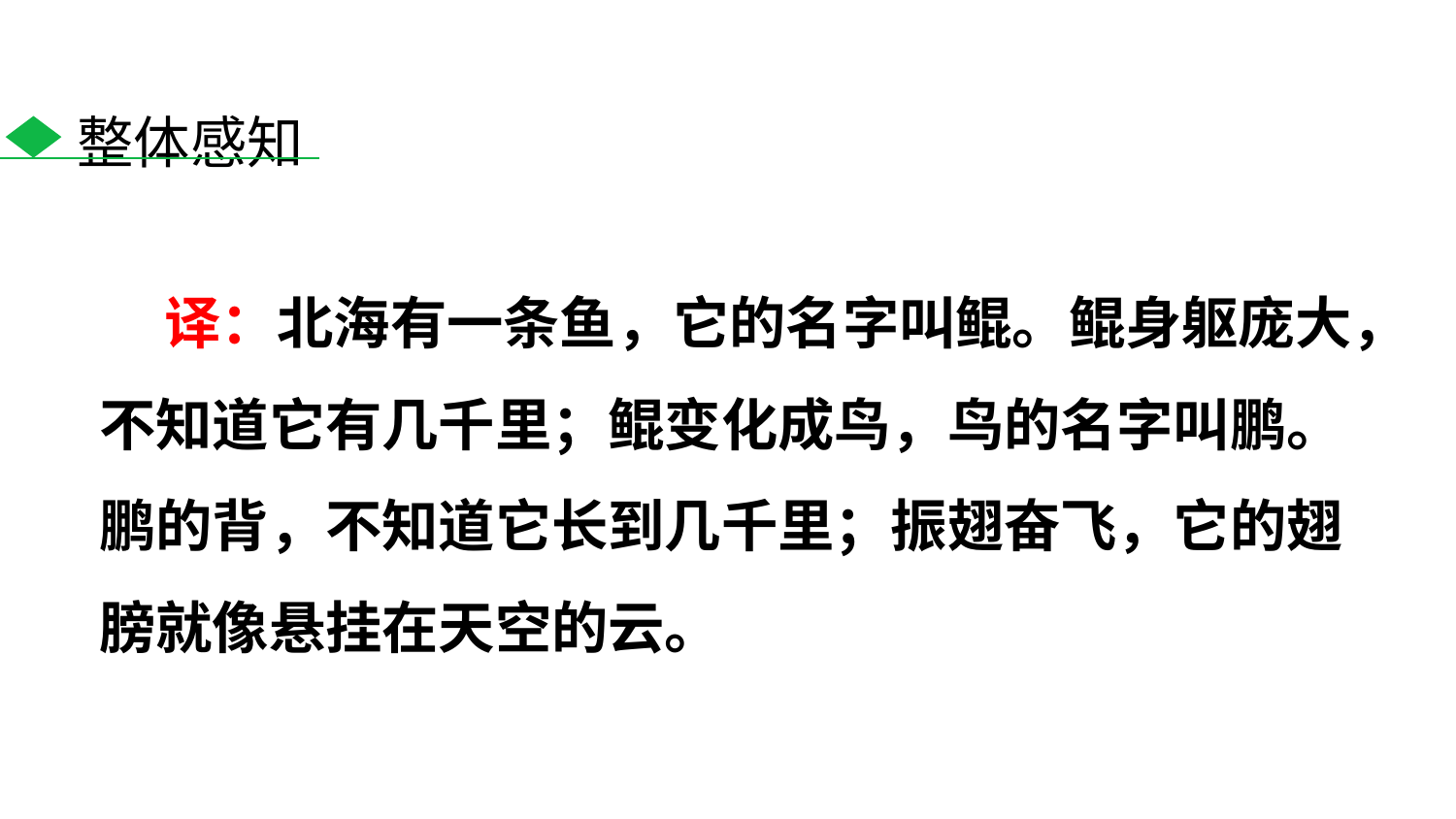

整体感知

    译：北海有一条鱼，它的名字叫鲲。鲲身躯庞大，不知道它有几千里；鲲变化成鸟，鸟的名字叫鹏。鹏的背，不知道它长到几千里；振翅奋飞，它的翅膀就像悬挂在天空的云。